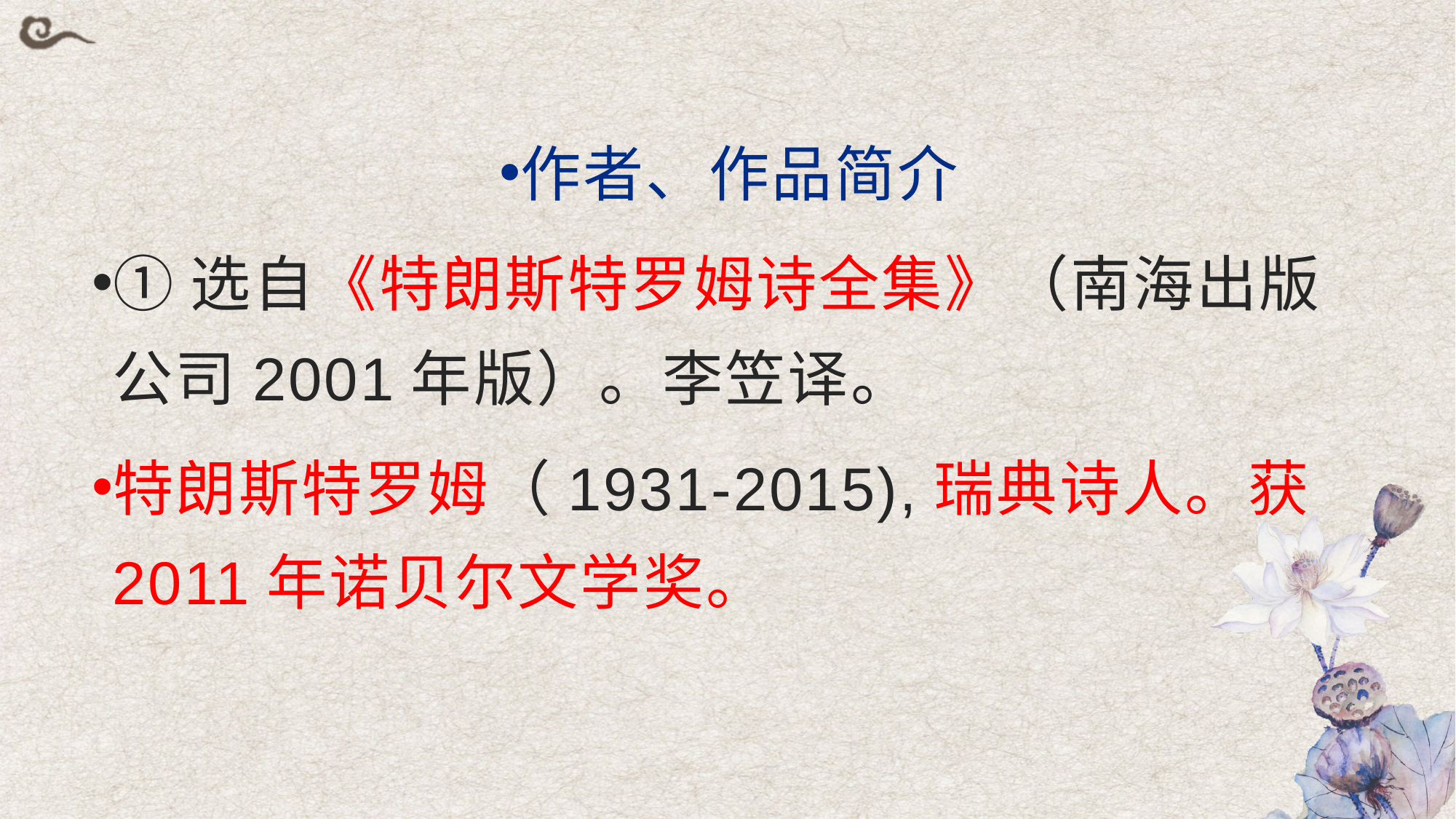

#
作者、作品简介
①选自《特朗斯特罗姆诗全集》（南海出版公司2001年版）。李笠译。
特朗斯特罗姆（1931-2015),瑞典诗人。获2011年诺贝尔文学奖。